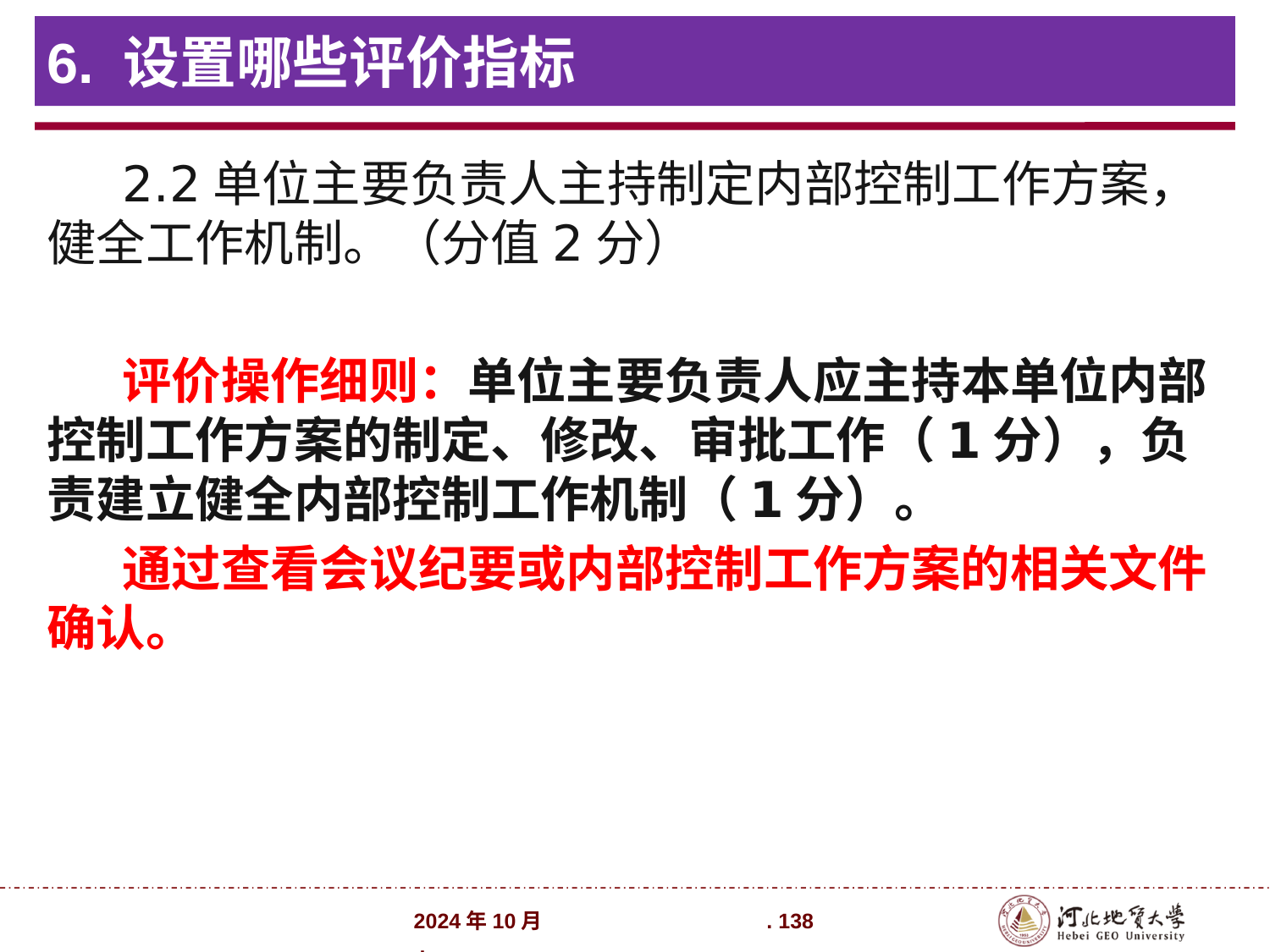

# 6. 设置哪些评价指标
2.2单位主要负责人主持制定内部控制工作方案，健全工作机制。（分值2分）

评价操作细则：单位主要负责人应主持本单位内部控制工作方案的制定、修改、审批工作（1分），负责建立健全内部控制工作机制（1分）。
通过查看会议纪要或内部控制工作方案的相关文件确认。
2024年10月                                             . 138 .